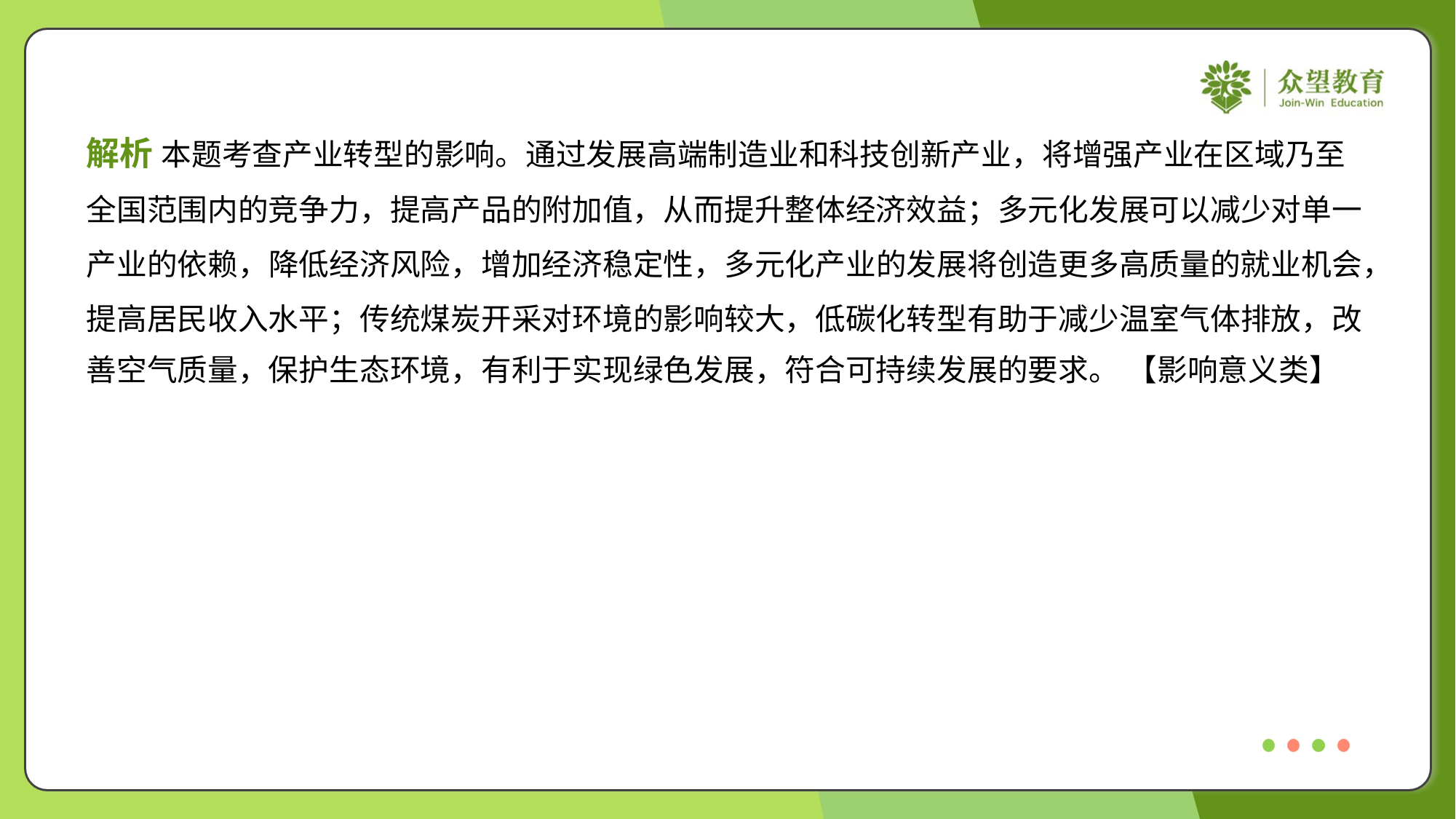

解析 本题考查产业转型的影响。通过发展高端制造业和科技创新产业，将增强产业在区域乃至
全国范围内的竞争力，提高产品的附加值，从而提升整体经济效益；多元化发展可以减少对单一
产业的依赖，降低经济风险，增加经济稳定性，多元化产业的发展将创造更多高质量的就业机会，
提高居民收入水平；传统煤炭开采对环境的影响较大，低碳化转型有助于减少温室气体排放，改
善空气质量，保护生态环境，有利于实现绿色发展，符合可持续发展的要求。 【影响意义类】